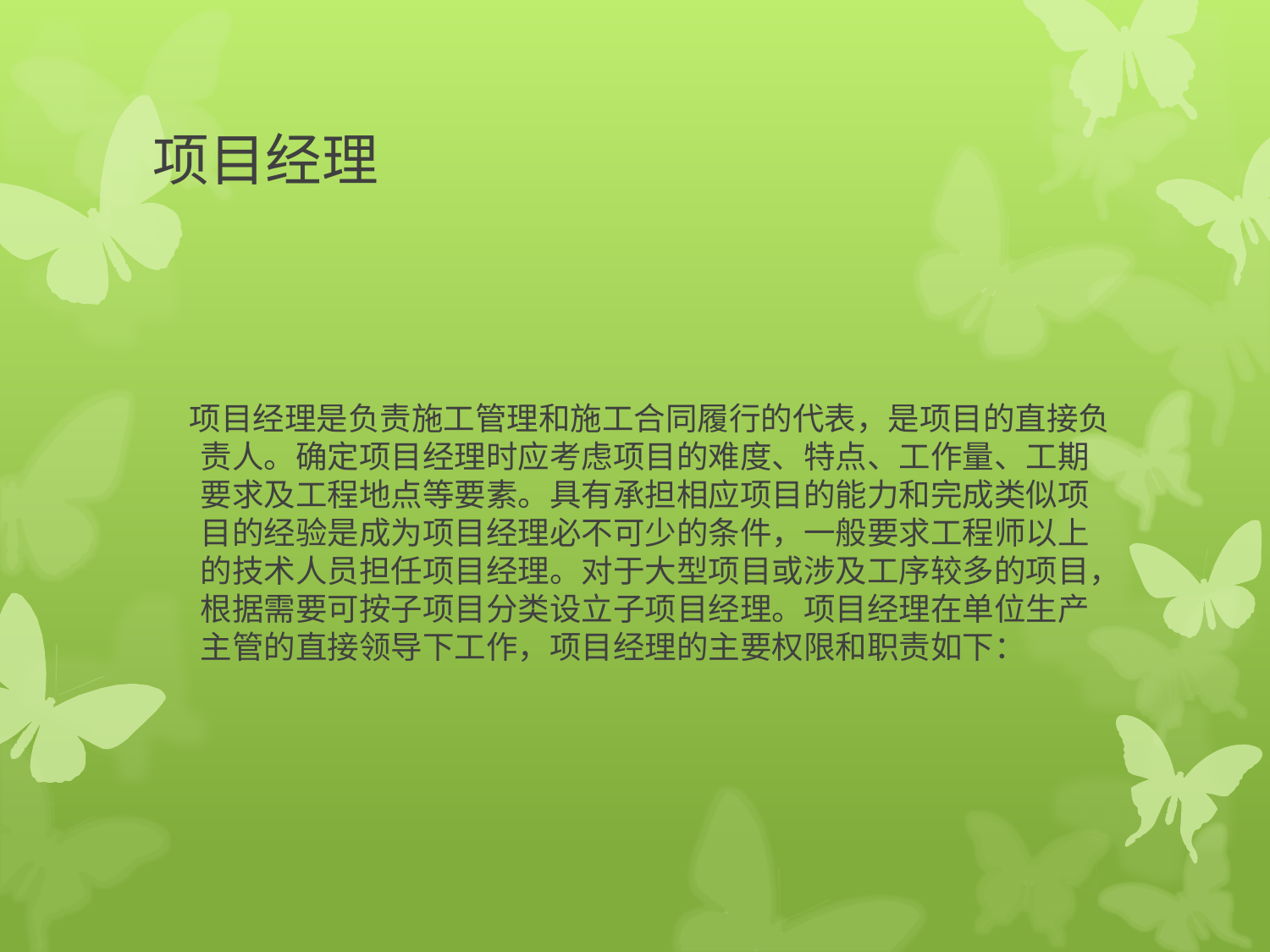

# 项目经理
    项目经理是负责施工管理和施工合同履行的代表，是项目的直接负责人。确定项目经理时应考虑项目的难度、特点、工作量、工期要求及工程地点等要素。具有承担相应项目的能力和完成类似项目的经验是成为项目经理必不可少的条件，一般要求工程师以上的技术人员担任项目经理。对于大型项目或涉及工序较多的项目，根据需要可按子项目分类设立子项目经理。项目经理在单位生产主管的直接领导下工作，项目经理的主要权限和职责如下：